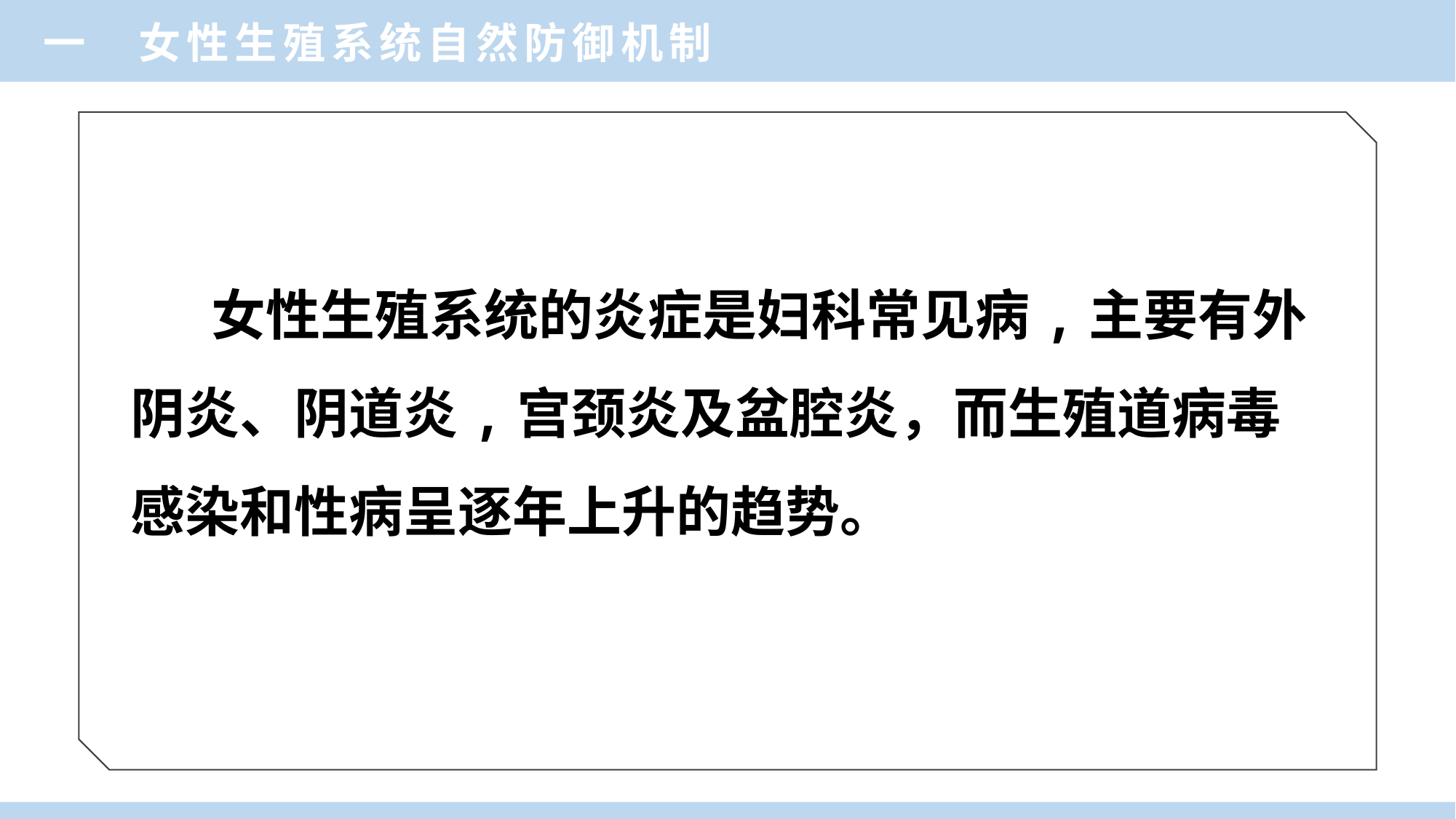

一   女性生殖系统自然防御机制

         女性生殖系统的炎症是妇科常见病,主要有外阴炎、阴道炎,宫颈炎及盆腔炎，而生殖道病毒感染和性病呈逐年上升的趋势。